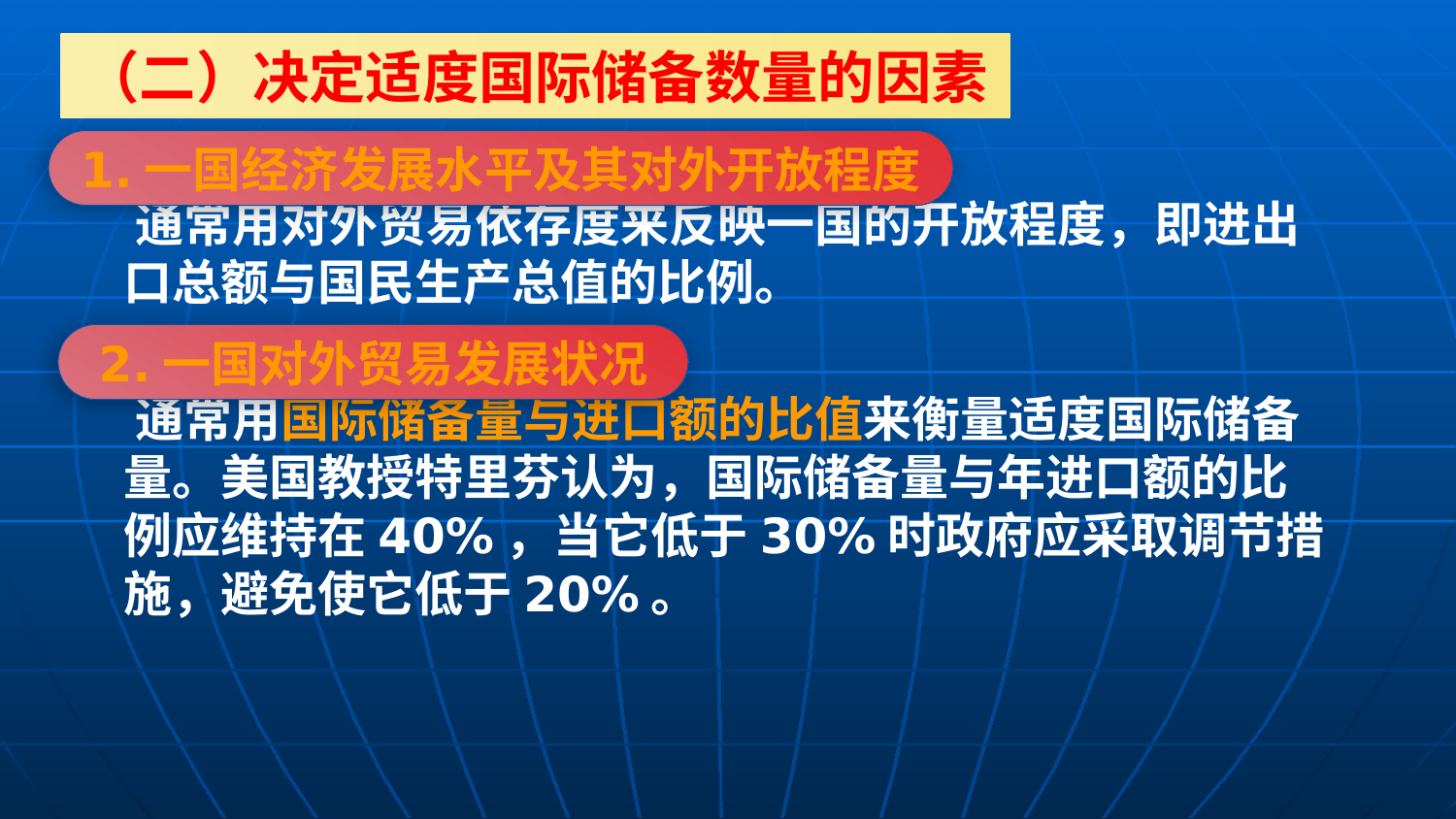

（二）决定适度国际储备数量的因素

     通常用对外贸易依存度来反映一国的开放程度，即进出口总额与国民生产总值的比例。

     通常用国际储备量与进口额的比值来衡量适度国际储备量。美国教授特里芬认为，国际储备量与年进口额的比例应维持在40%，当它低于30%时政府应采取调节措施，避免使它低于20%。
1.一国经济发展水平及其对外开放程度
2.一国对外贸易发展状况